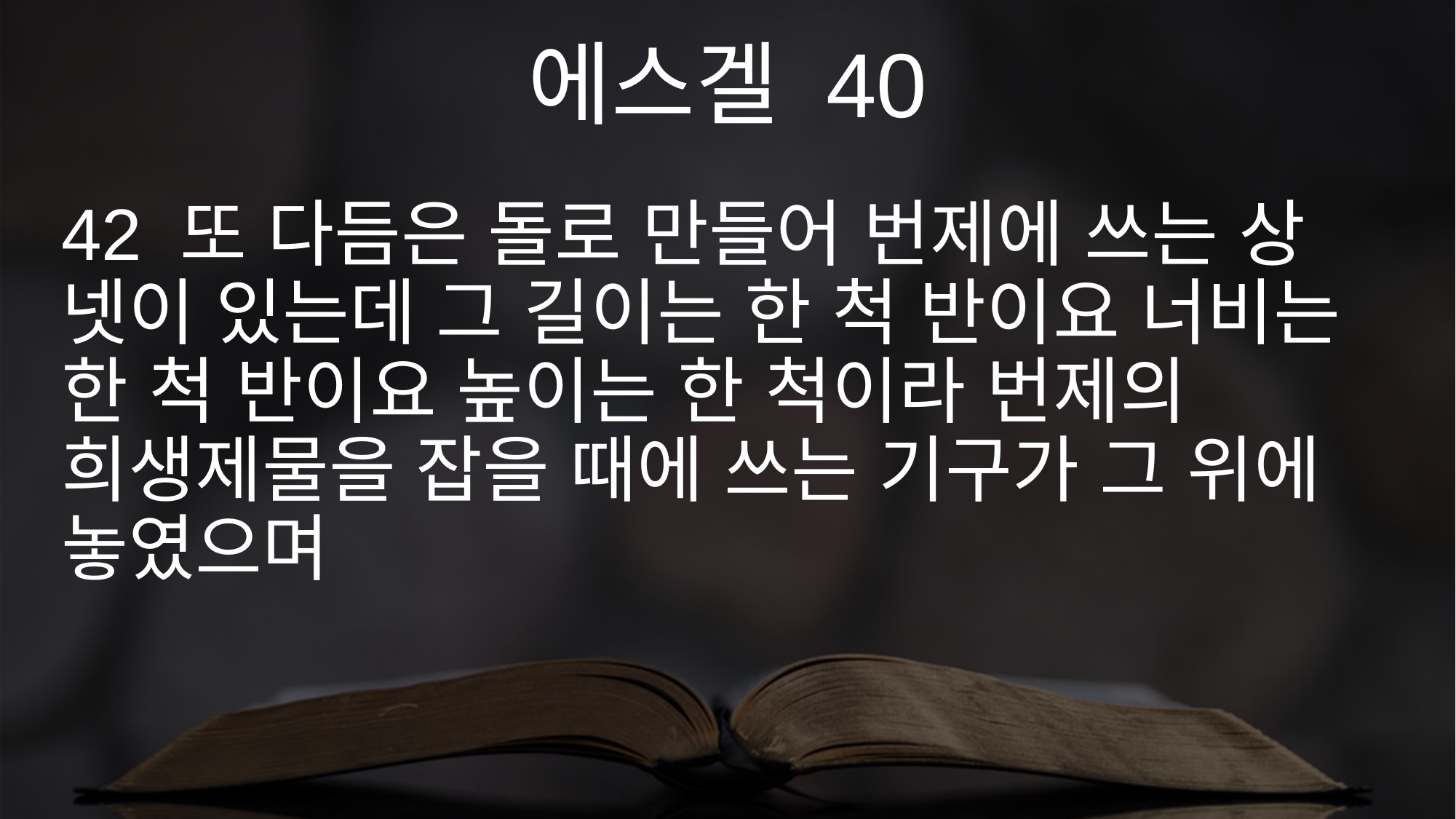

에스겔 40
42 또 다듬은 돌로 만들어 번제에 쓰는 상 넷이 있는데 그 길이는 한 척 반이요 너비는 한 척 반이요 높이는 한 척이라 번제의 희생제물을 잡을 때에 쓰는 기구가 그 위에 놓였으며